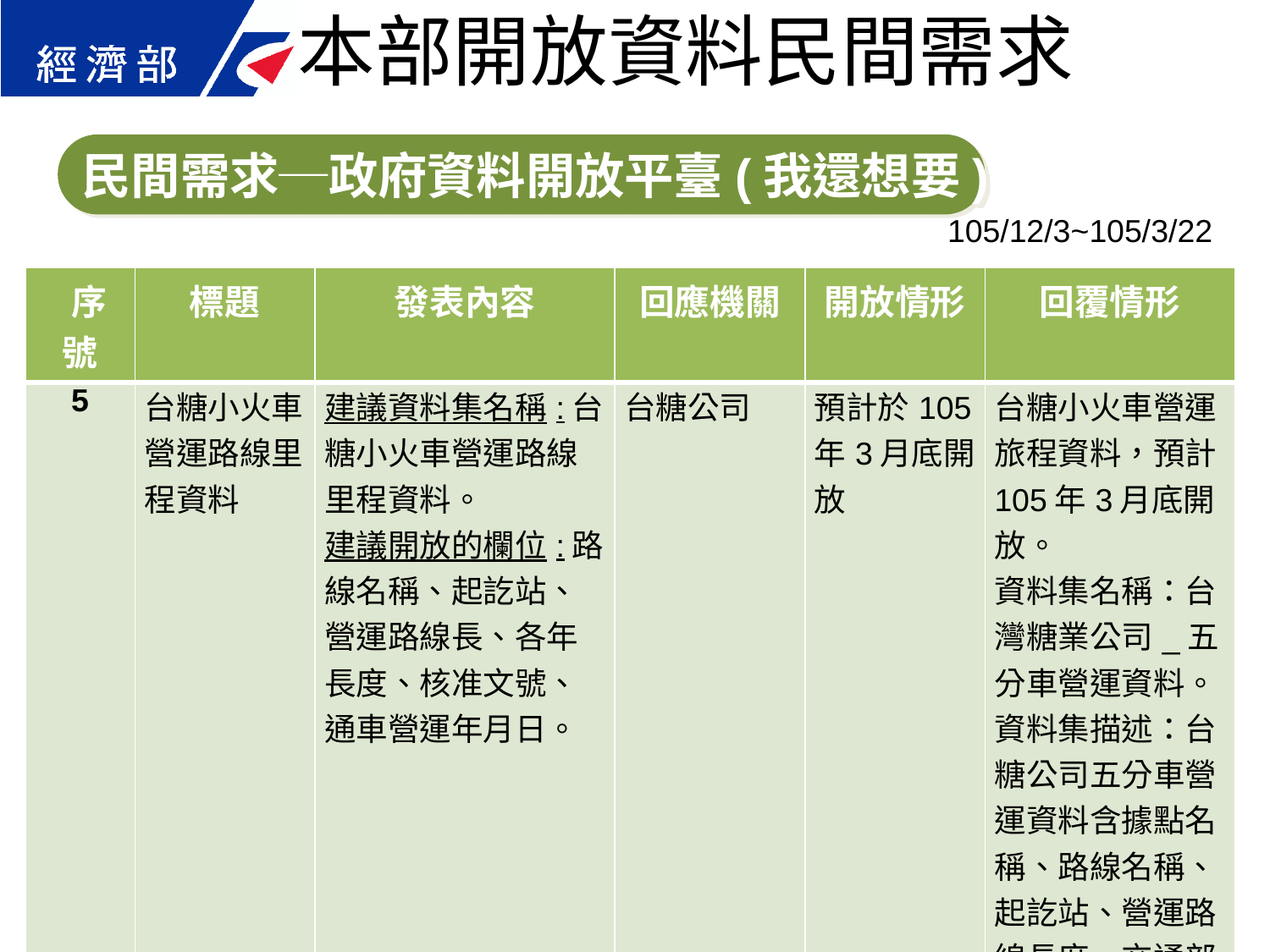

本部開放資料民間需求

民間需求─政府資料開放平臺(我還想要)
105/12/3~105/3/22
| 序號 | 標題 | 發表內容 | 回應機關 | 開放情形 | 回覆情形 |
| --- | --- | --- | --- | --- | --- |
| 5 | 台糖小火車營運路線里程資料 | 建議資料集名稱:台糖小火車營運路線里程資料。 建議開放的欄位:路線名稱、起訖站、營運路線長、各年長度、核准文號、通車營運年月日。 | 台糖公司 | 預計於105年3月底開放 | 台糖小火車營運旅程資料，預計105年3月底開放。 資料集名稱：台灣糖業公司\_五分車營運資料。 資料集描述：台糖公司五分車營運資料含據點名稱、路線名稱、起訖站、營運路線長度、交通部核准文號、通車營運日期 |
40